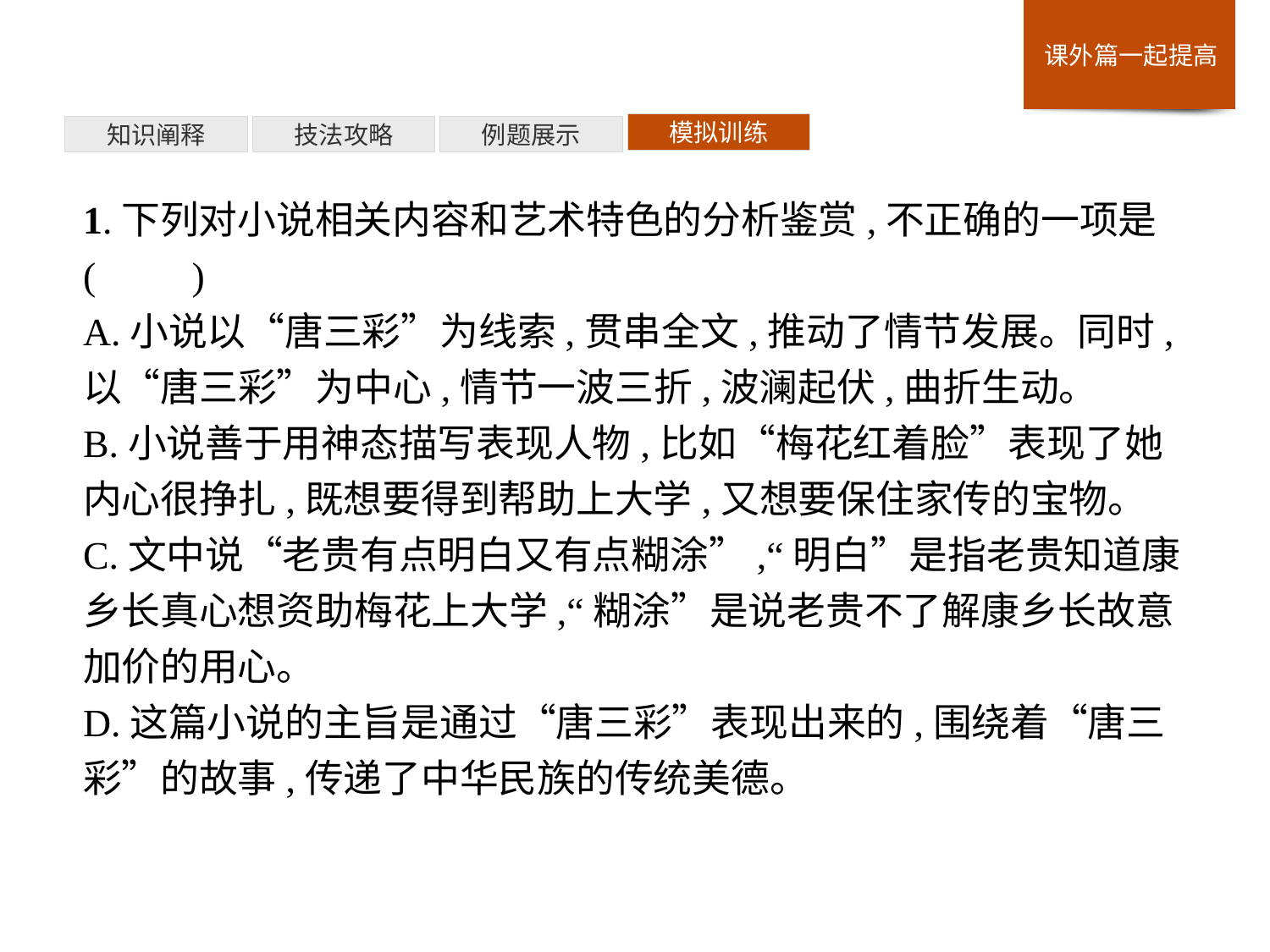

模拟训练
例题展示
技法攻略
知识阐释
1.下列对小说相关内容和艺术特色的分析鉴赏,不正确的一项是(　　)
A.小说以“唐三彩”为线索,贯串全文,推动了情节发展。同时,以“唐三彩”为中心,情节一波三折,波澜起伏,曲折生动。
B.小说善于用神态描写表现人物,比如“梅花红着脸”表现了她内心很挣扎,既想要得到帮助上大学,又想要保住家传的宝物。
C.文中说“老贵有点明白又有点糊涂”,“明白”是指老贵知道康乡长真心想资助梅花上大学,“糊涂”是说老贵不了解康乡长故意加价的用心。
D.这篇小说的主旨是通过“唐三彩”表现出来的,围绕着“唐三彩”的故事,传递了中华民族的传统美德。